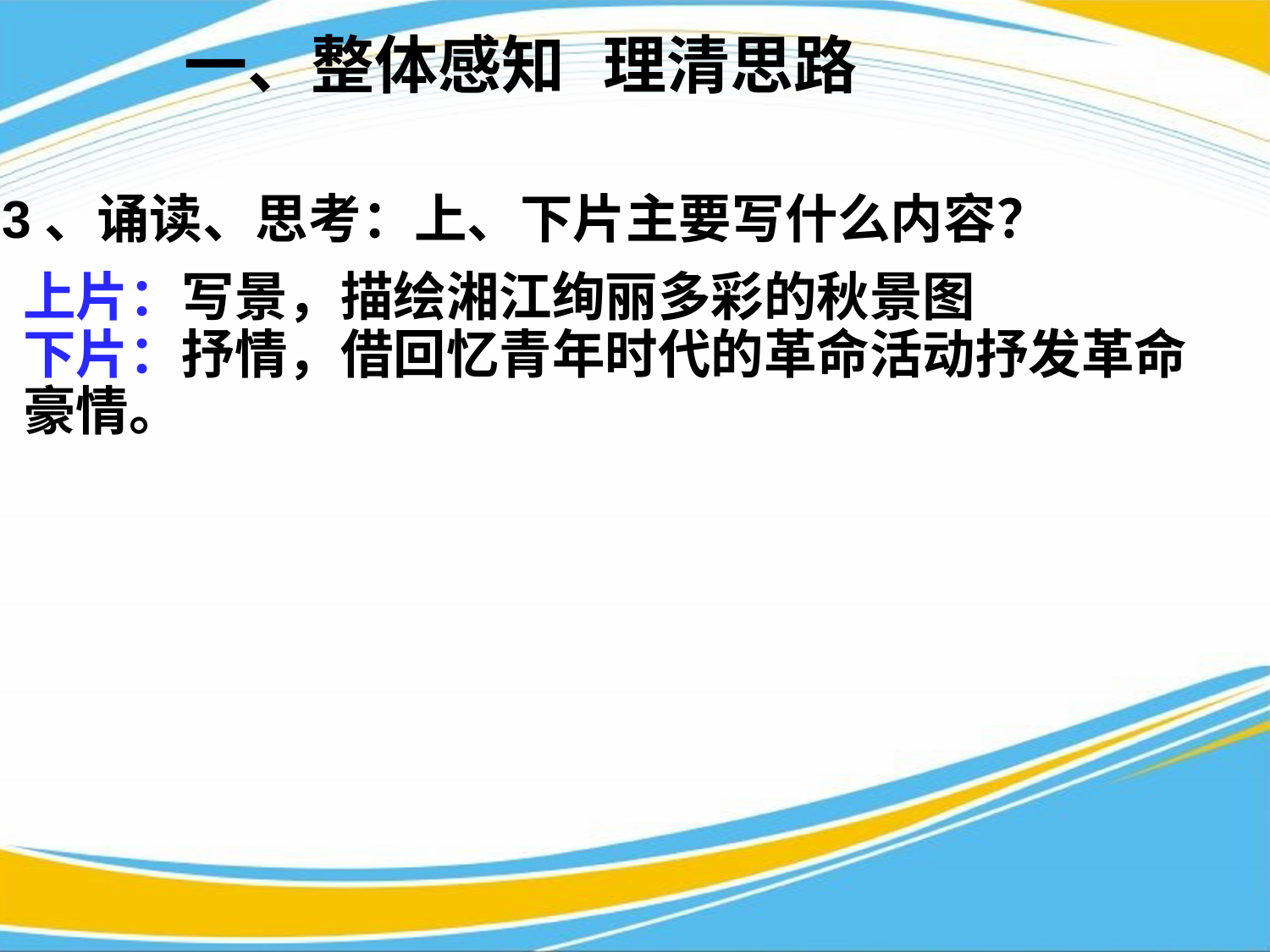

一、整体感知    理清思路
# 3、诵读、思考：上、下片主要写什么内容？
上片：写景，描绘湘江绚丽多彩的秋景图
下片：抒情，借回忆青年时代的革命活动抒发革命豪情。